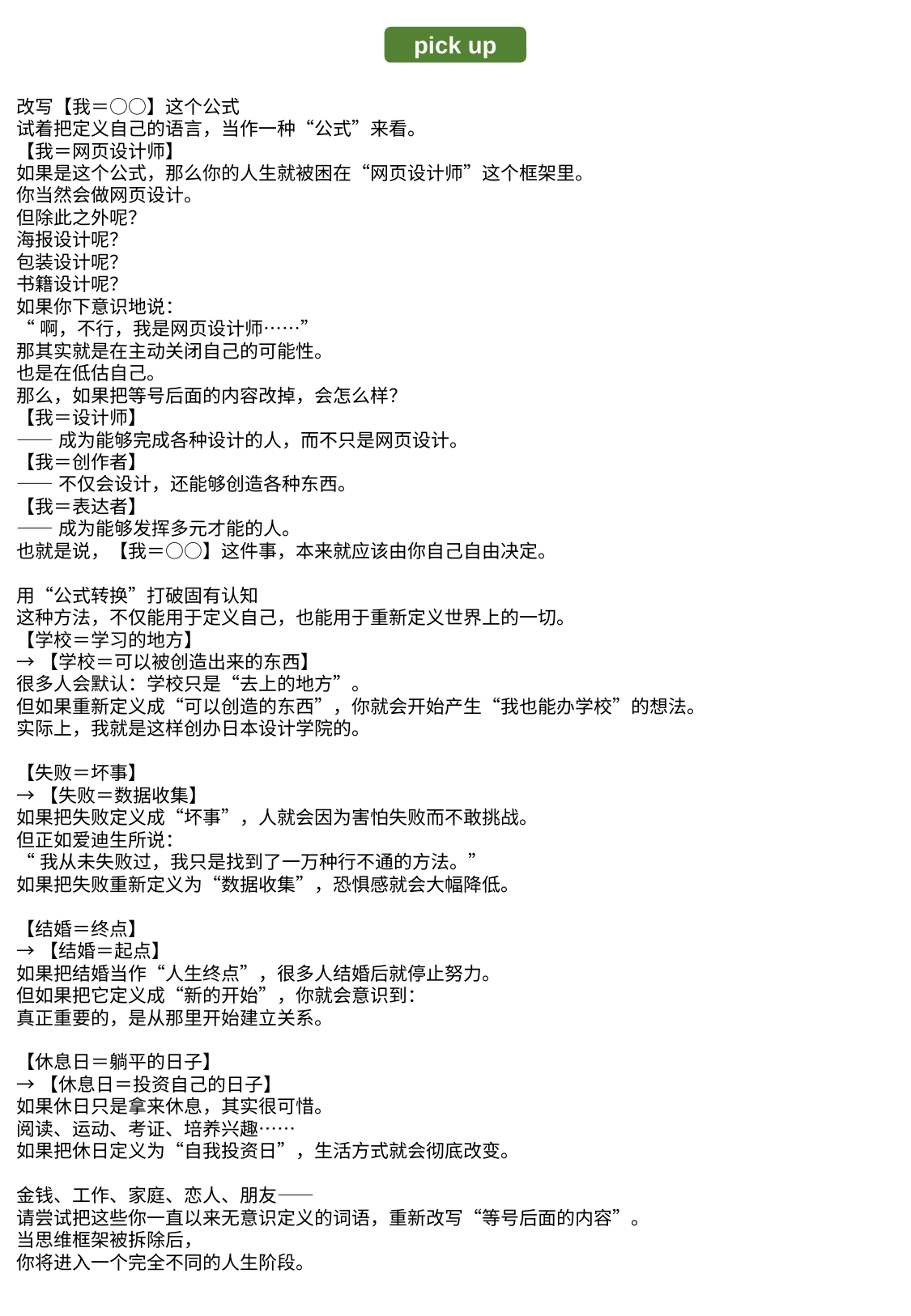

pick up
改写【我＝○○】这个公式
试着把定义自己的语言，当作一种“公式”来看。
【我＝网页设计师】
如果是这个公式，那么你的人生就被困在“网页设计师”这个框架里。
你当然会做网页设计。
但除此之外呢？
海报设计呢？
包装设计呢？
书籍设计呢？
如果你下意识地说：
“啊，不行，我是网页设计师……”
那其实就是在主动关闭自己的可能性。
也是在低估自己。
那么，如果把等号后面的内容改掉，会怎么样？
【我＝设计师】
——成为能够完成各种设计的人，而不只是网页设计。
【我＝创作者】
——不仅会设计，还能够创造各种东西。
【我＝表达者】
——成为能够发挥多元才能的人。
也就是说，【我＝○○】这件事，本来就应该由你自己自由决定。

用“公式转换”打破固有认知
这种方法，不仅能用于定义自己，也能用于重新定义世界上的一切。
【学校＝学习的地方】
→【学校＝可以被创造出来的东西】
很多人会默认：学校只是“去上的地方”。
但如果重新定义成“可以创造的东西”，你就会开始产生“我也能办学校”的想法。
实际上，我就是这样创办日本设计学院的。

【失败＝坏事】
→【失败＝数据收集】
如果把失败定义成“坏事”，人就会因为害怕失败而不敢挑战。
但正如爱迪生所说：
“我从未失败过，我只是找到了一万种行不通的方法。”
如果把失败重新定义为“数据收集”，恐惧感就会大幅降低。

【结婚＝终点】
→【结婚＝起点】
如果把结婚当作“人生终点”，很多人结婚后就停止努力。
但如果把它定义成“新的开始”，你就会意识到：
真正重要的，是从那里开始建立关系。

【休息日＝躺平的日子】
→【休息日＝投资自己的日子】
如果休日只是拿来休息，其实很可惜。
阅读、运动、考证、培养兴趣……
如果把休日定义为“自我投资日”，生活方式就会彻底改变。

金钱、工作、家庭、恋人、朋友——
请尝试把这些你一直以来无意识定义的词语，重新改写“等号后面的内容”。
当思维框架被拆除后，
你将进入一个完全不同的人生阶段。